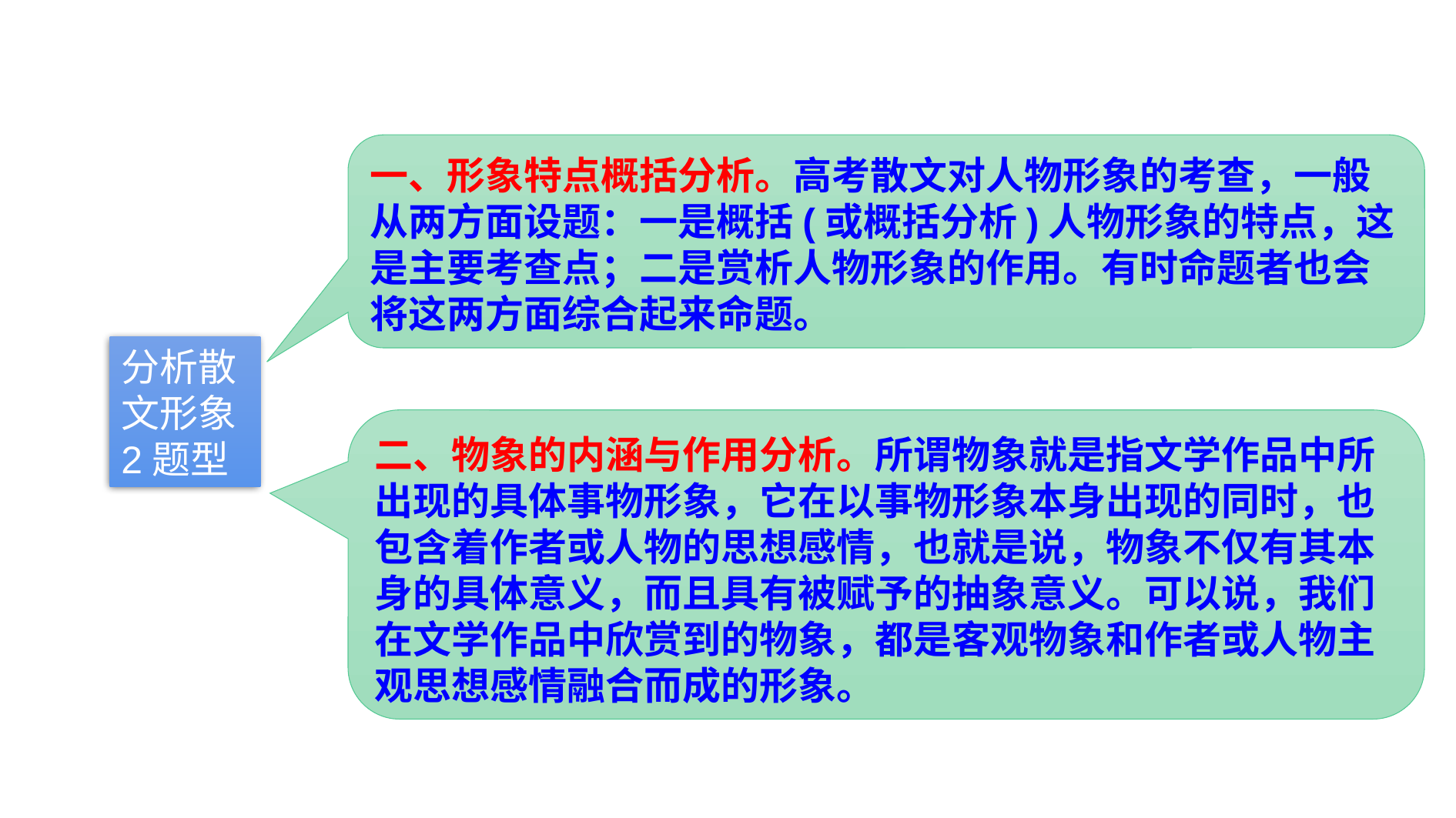

一、形象特点概括分析。高考散文对人物形象的考查，一般从两方面设题：一是概括(或概括分析)人物形象的特点，这是主要考查点；二是赏析人物形象的作用。有时命题者也会将这两方面综合起来命题。
分析散文形象2题型
二、物象的内涵与作用分析。所谓物象就是指文学作品中所出现的具体事物形象，它在以事物形象本身出现的同时，也包含着作者或人物的思想感情，也就是说，物象不仅有其本身的具体意义，而且具有被赋予的抽象意义。可以说，我们在文学作品中欣赏到的物象，都是客观物象和作者或人物主观思想感情融合而成的形象。